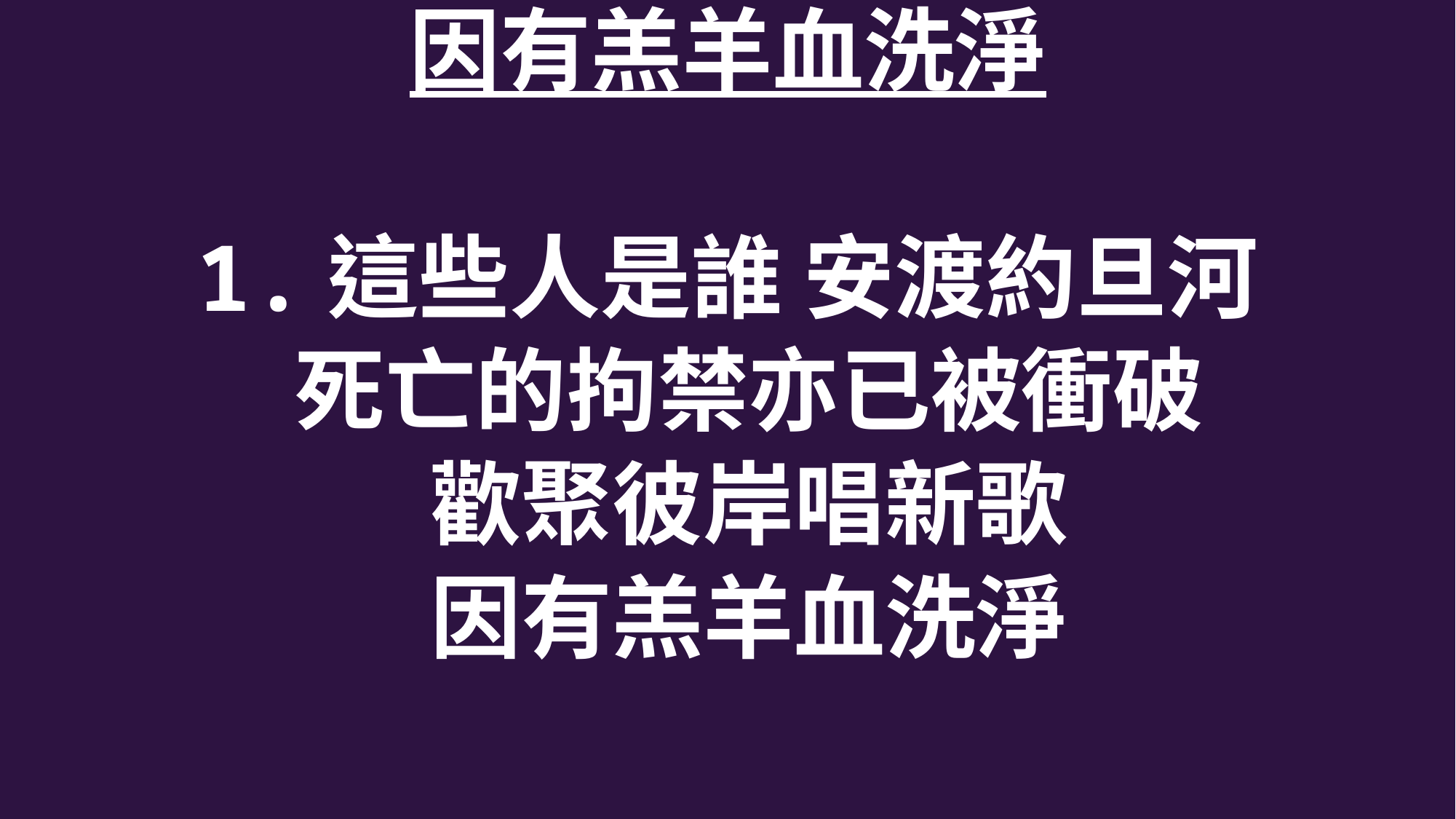

因有羔羊血洗淨

1.這些人是誰 安渡約旦河
 死亡的拘禁亦已被衝破
 歡聚彼岸唱新歌
 因有羔羊血洗淨